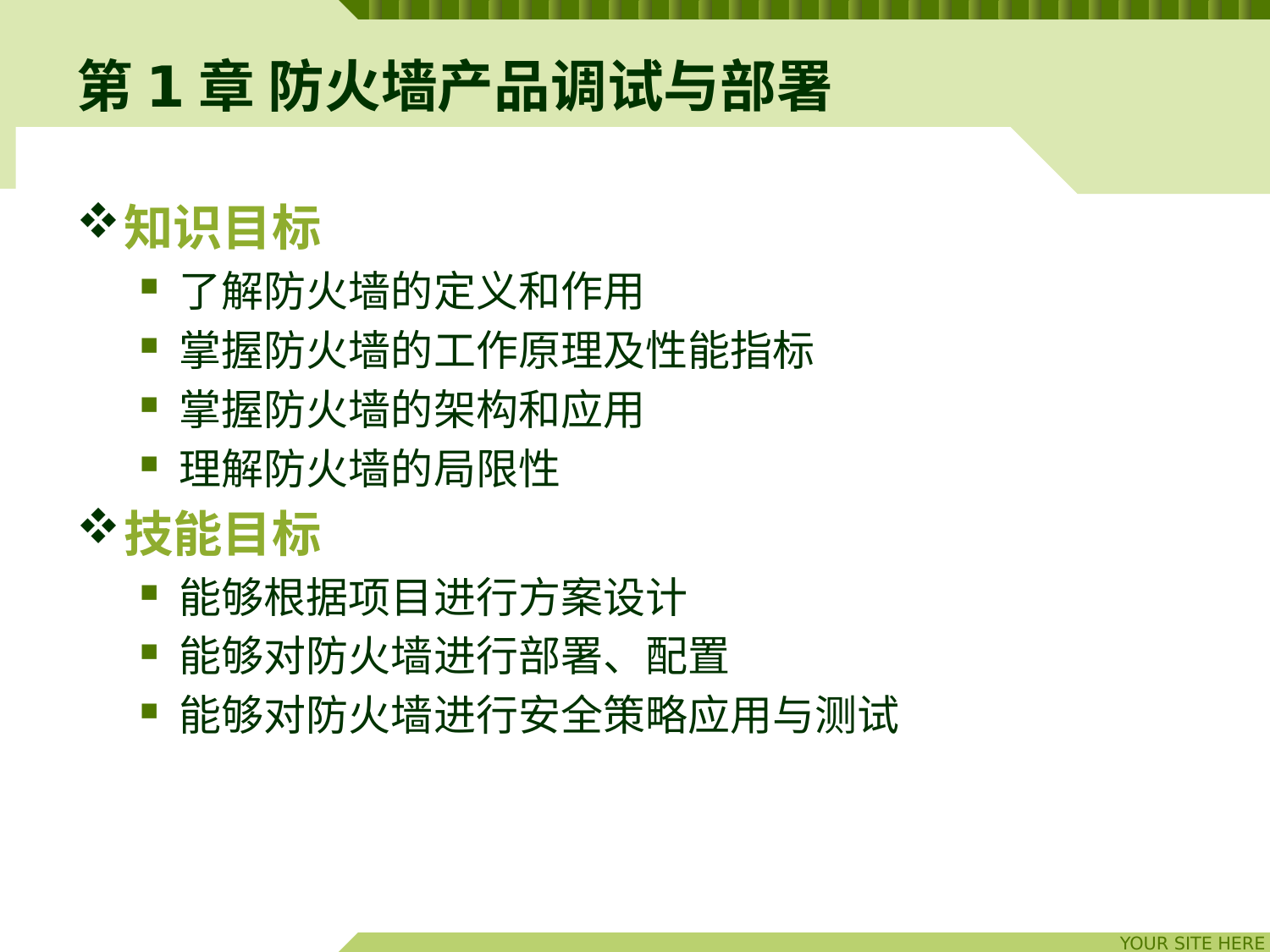

# 第1章 防火墙产品调试与部署
知识目标
了解防火墙的定义和作用
掌握防火墙的工作原理及性能指标
掌握防火墙的架构和应用
理解防火墙的局限性
技能目标
能够根据项目进行方案设计
能够对防火墙进行部署、配置
能够对防火墙进行安全策略应用与测试